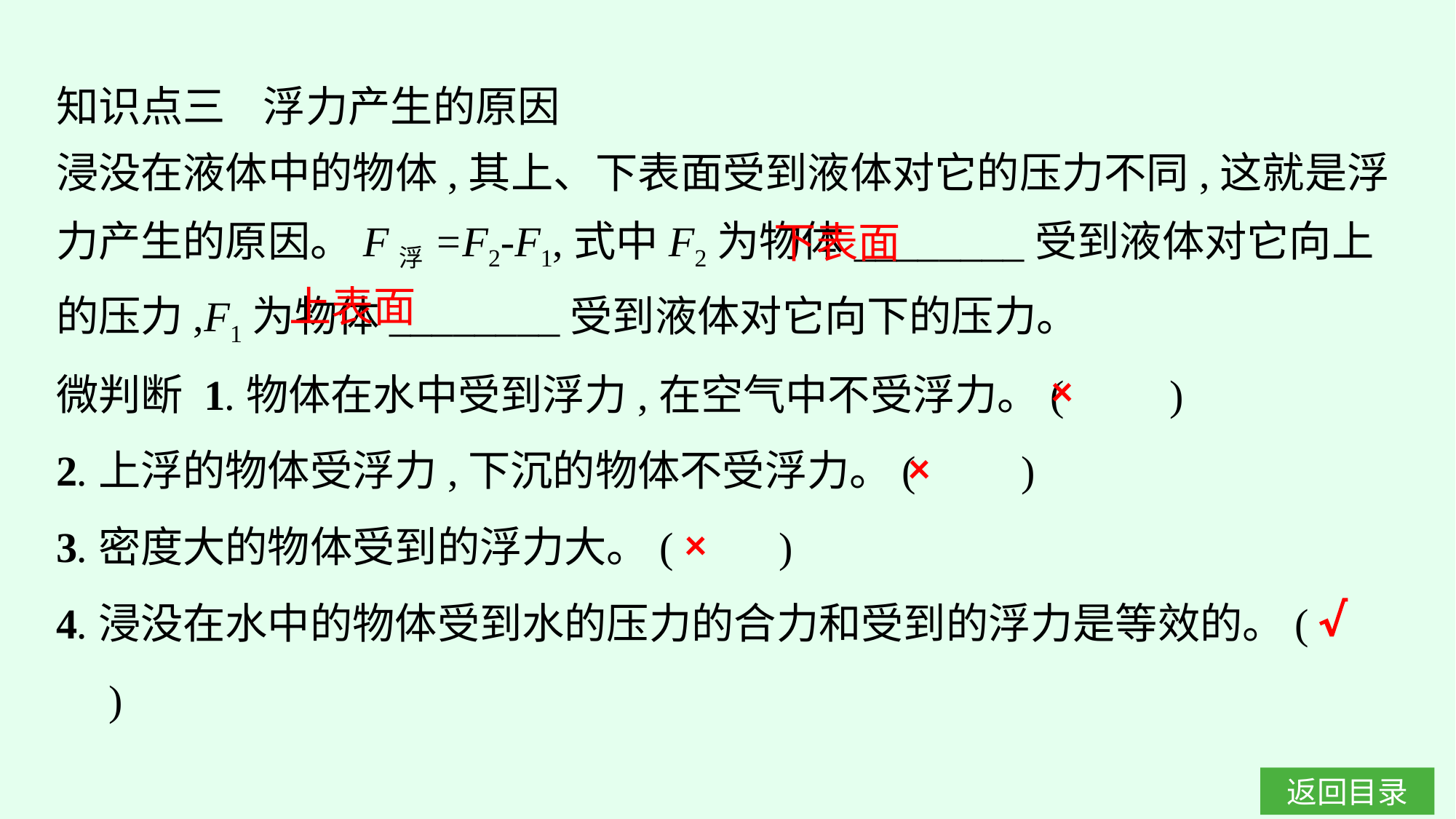

知识点三    浮力产生的原因
浸没在液体中的物体,其上、下表面受到液体对它的压力不同,这就是浮力产生的原因。F浮=F2-F1,式中F2为物体________受到液体对它向上的压力,F1为物体________受到液体对它向下的压力。
下表面
上表面
微判断 1.物体在水中受到浮力,在空气中不受浮力。(　　)
2.上浮的物体受浮力,下沉的物体不受浮力。(　　)
3.密度大的物体受到的浮力大。(　　)
4.浸没在水中的物体受到水的压力的合力和受到的浮力是等效的。(　　)
×
×
×
√